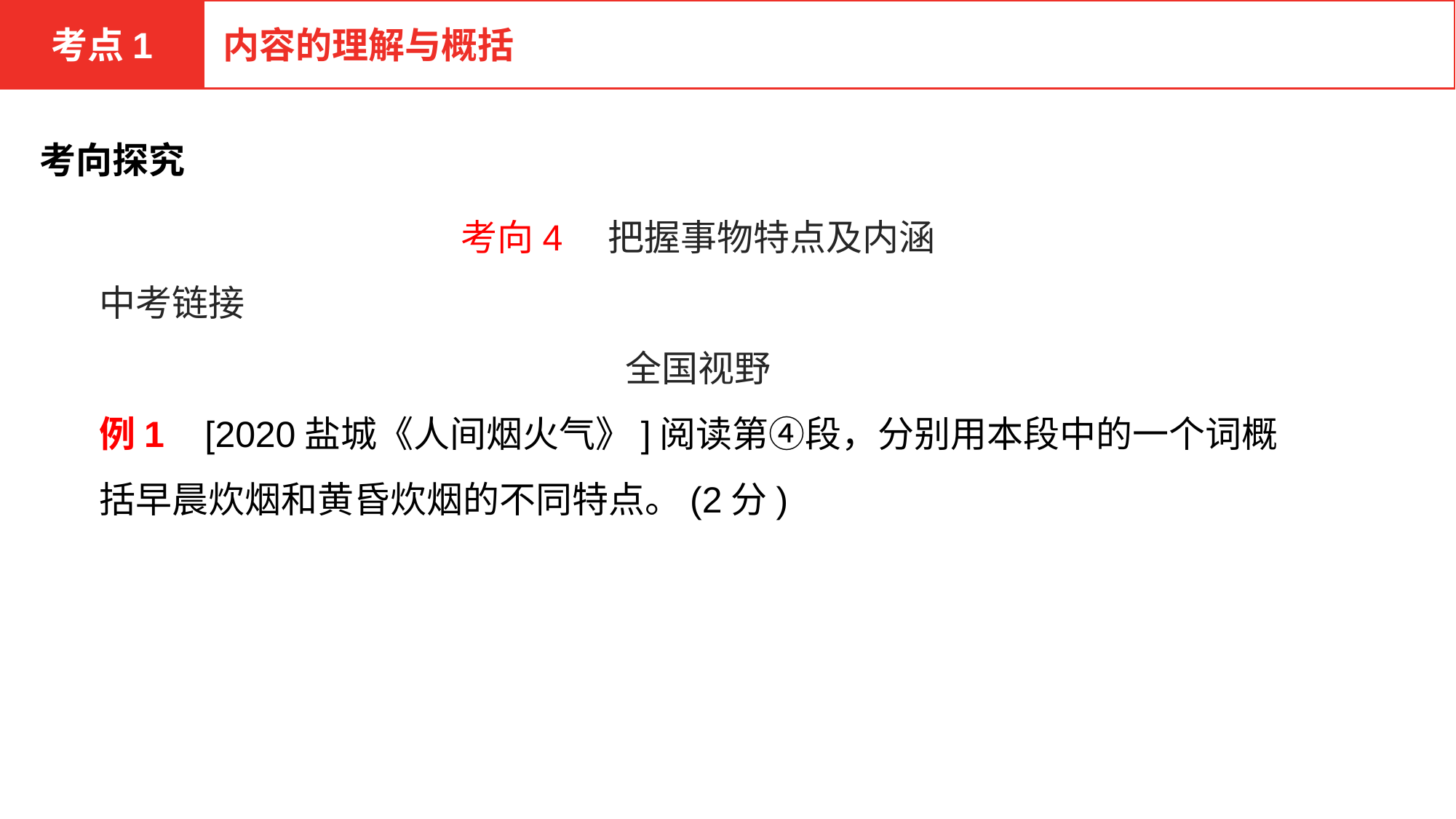

考点1
内容的理解与概括
考向探究
考向4　把握事物特点及内涵
中考链接
全国视野
例1    [2020盐城《人间烟火气》]阅读第④段，分别用本段中的一个词概括早晨炊烟和黄昏炊烟的不同特点。(2分)